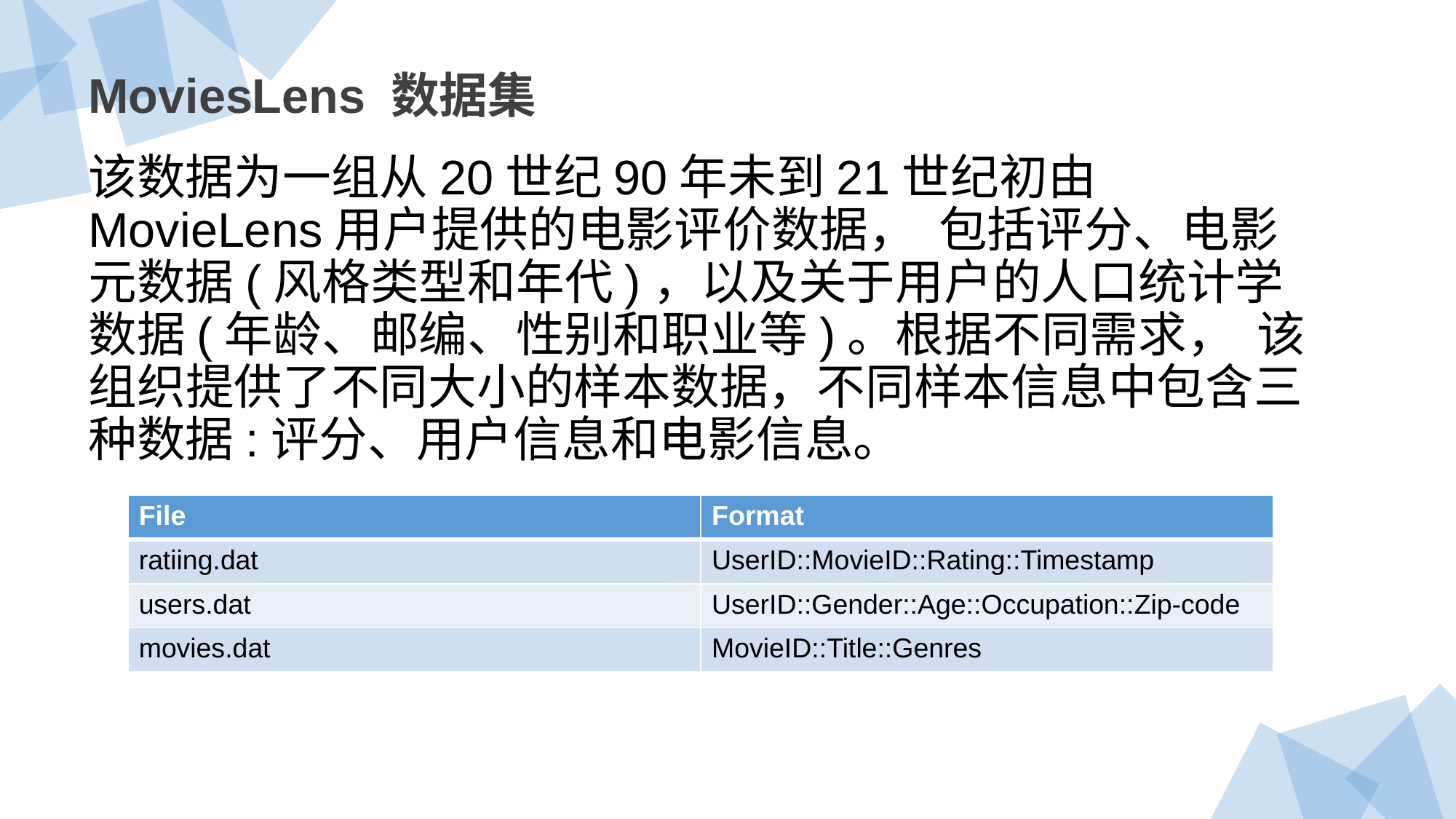

MoviesLens 数据集
该数据为一组从20世纪90年未到21世纪初由MovieLens用户提供的电影评价数据，  包括评分、电影元数据(风格类型和年代)，以及关于用户的人口统计学数据(年龄、邮编、性别和职业等)。根据不同需求，  该组织提供了不同大小的样本数据，不同样本信息中包含三种数据:评分、用户信息和电影信息。
| File | Format |
| --- | --- |
| ratiing.dat | UserID::MovieID::Rating::Timestamp |
| users.dat | UserID::Gender::Age::Occupation::Zip-code |
| movies.dat | MovieID::Title::Genres |